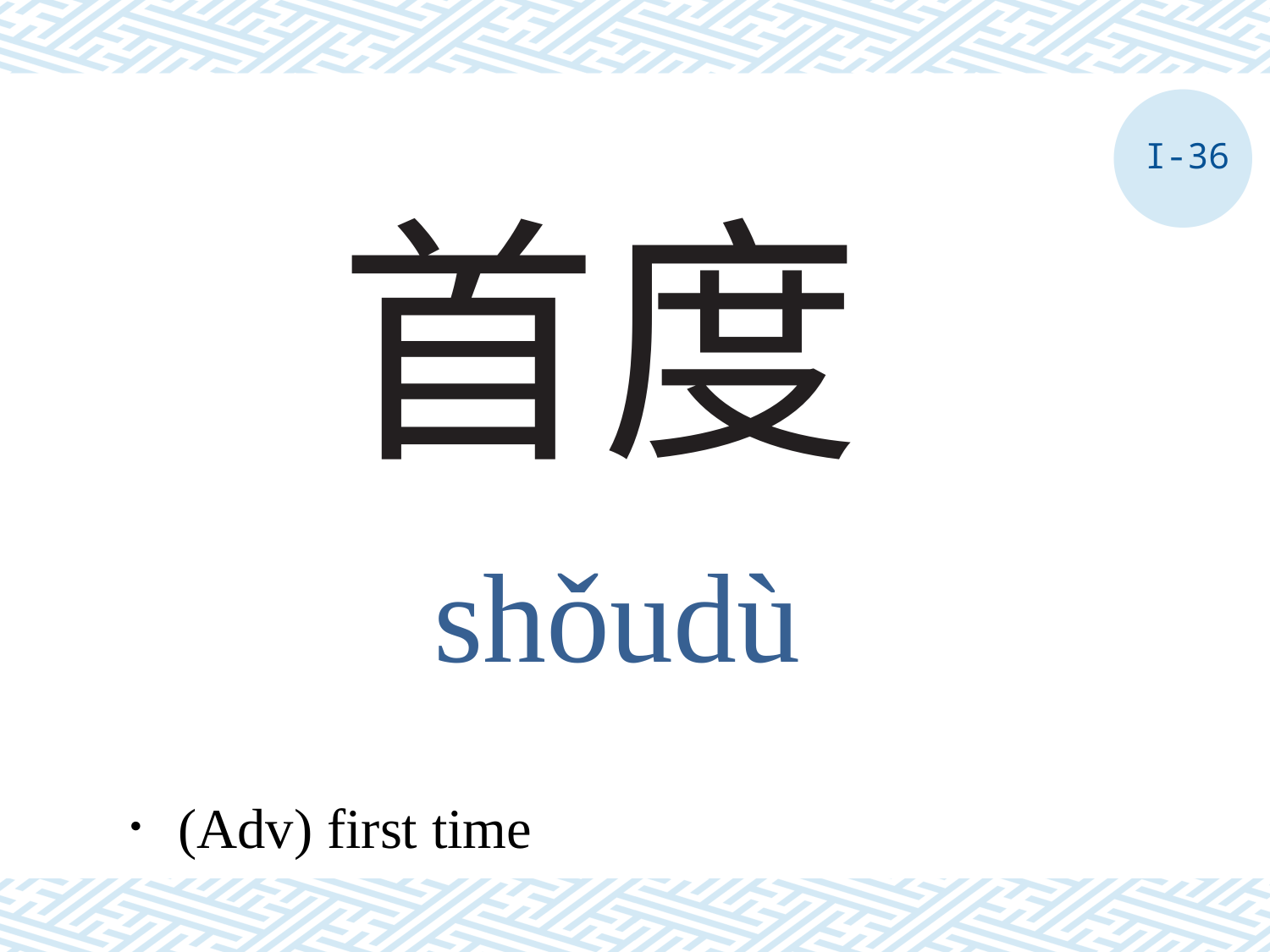

I-36
# 首度
shǒudù
．(Adv) first time